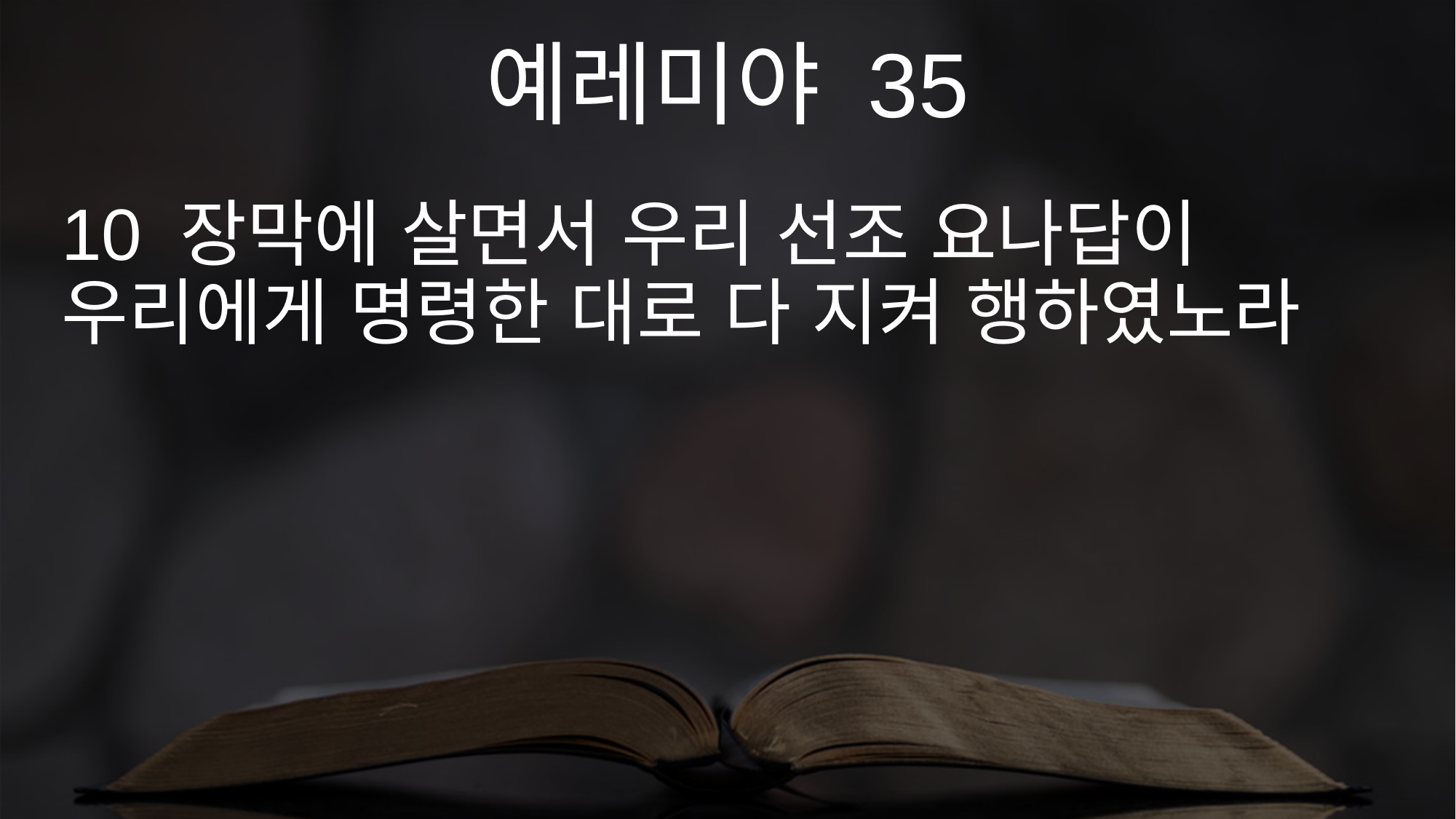

예레미야 35
10 장막에 살면서 우리 선조 요나답이 우리에게 명령한 대로 다 지켜 행하였노라